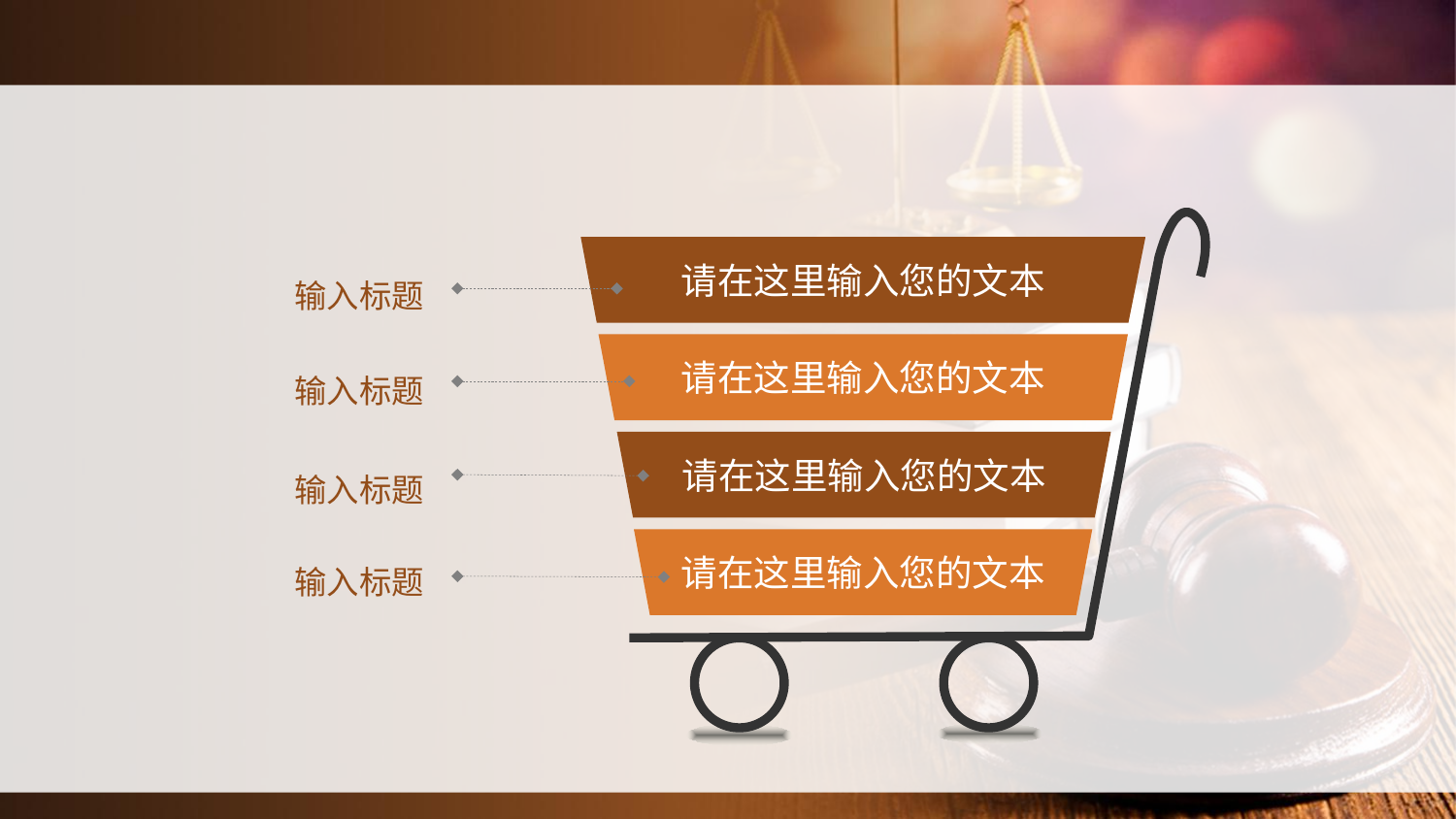

#

请在这里输入您的文本
输入标题
请在这里输入您的文本
输入标题
请在这里输入您的文本
输入标题
请在这里输入您的文本
输入标题